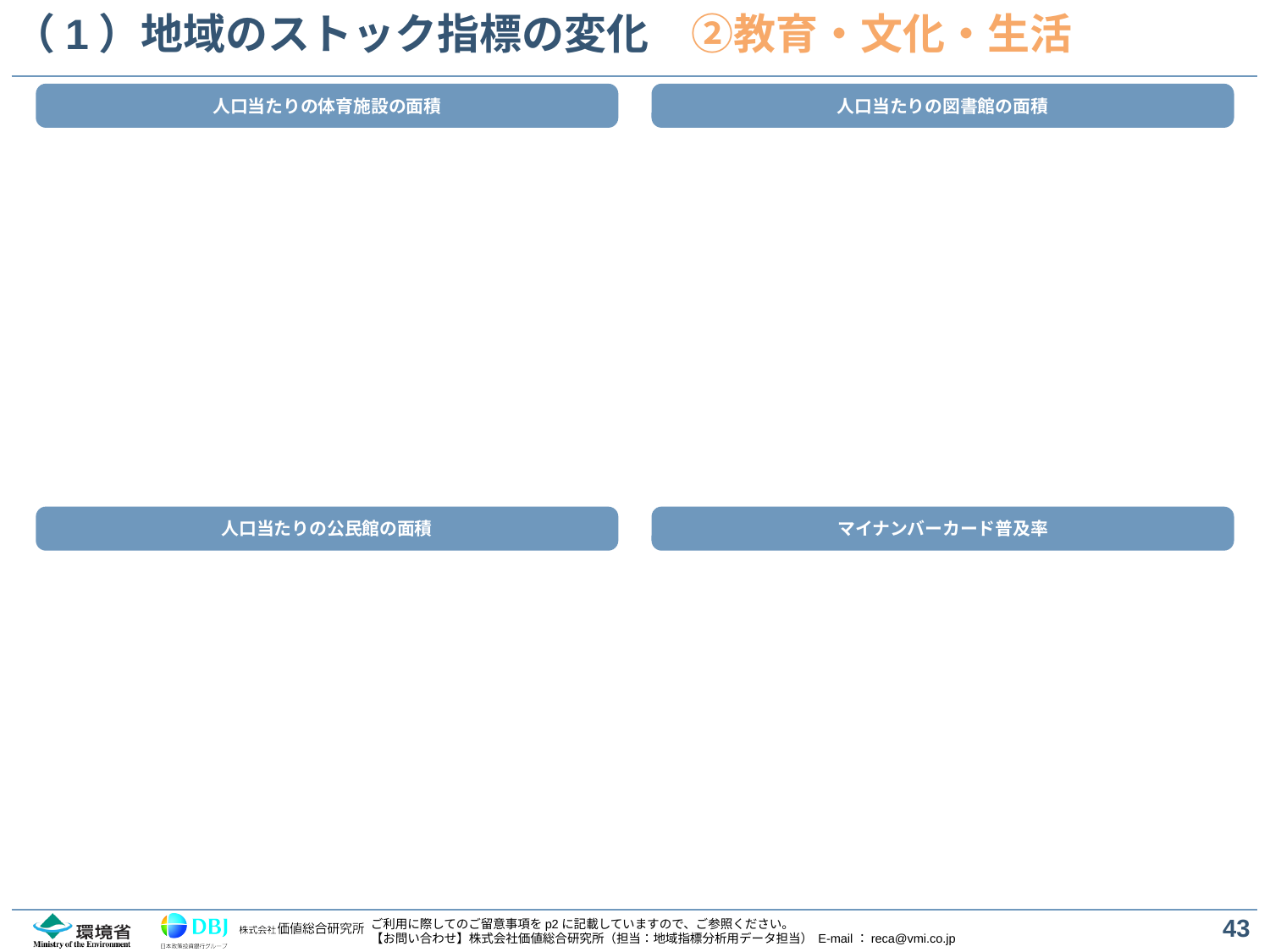

# （1）地域のストック指標の変化　②教育・文化・生活
人口当たりの体育施設の面積
人口当たりの図書館の面積
人口当たりの公民館の面積
マイナンバーカード普及率
43